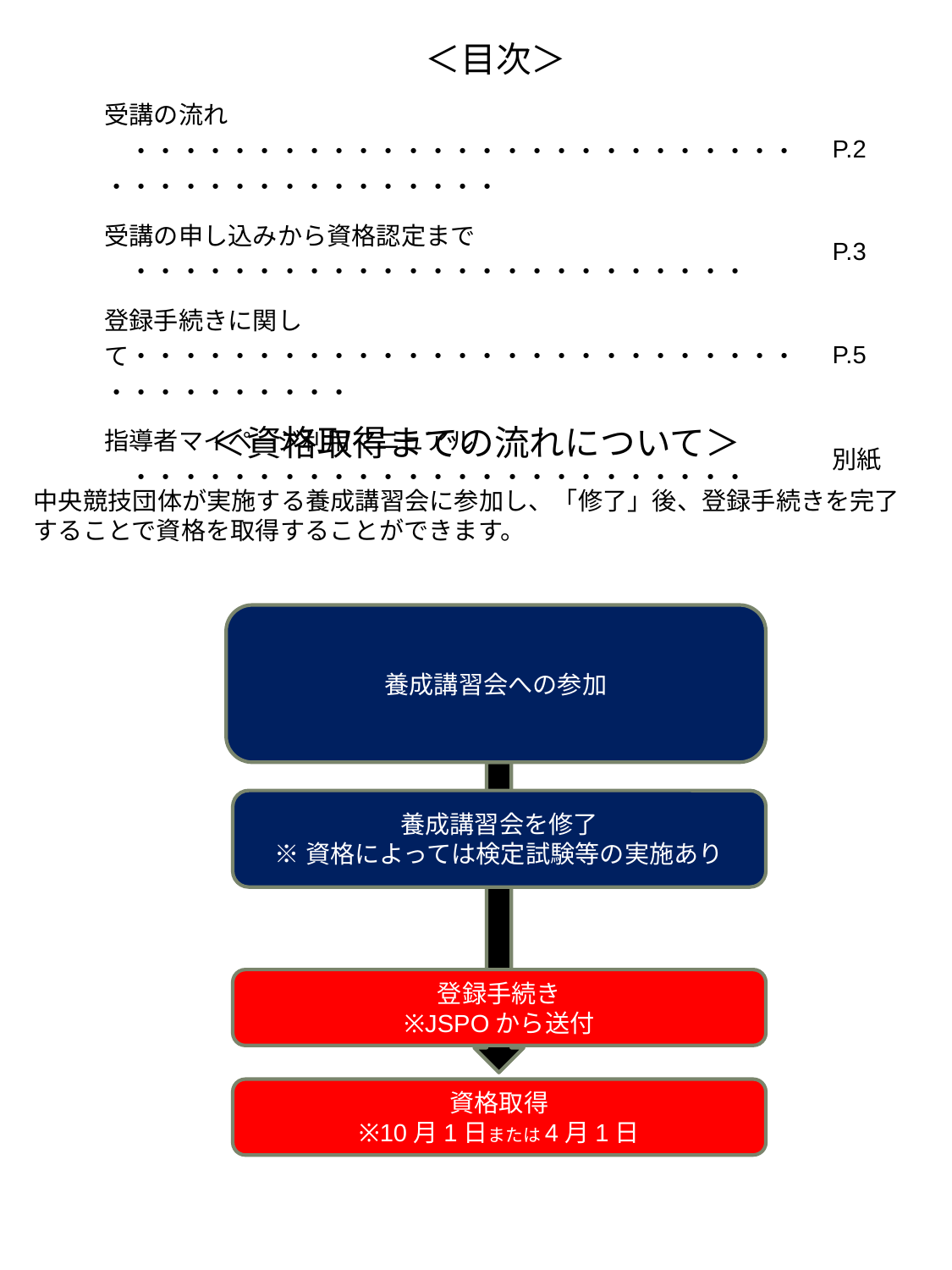

| ＜目次＞ |  |
| --- | --- |
| 受講の流れ　・・・・・・・・・・・・・・・・・・・・・・・・・・・・・・・・・・・・・・・・・・・ | P.2 |
| 受講の申し込みから資格認定まで　・・・・・・・・・・・・・・・・・・・・・・・・・ | P.3 |
| 登録手続きに関して・・・・・・・・・・・・・・・・・・・・・・・・・・・・・・・・・・・・・ | P.5 |
| 指導者マイページ利用マニュアル　・・・・・・・・・・・・・・・・・・・・・・・・・ | 別紙 |
＜資格取得までの流れについて＞

中央競技団体が実施する養成講習会に参加し、「修了」後、登録手続きを完了することで資格を取得することができます。
養成講習会への参加

養成講習会を修了
※資格によっては検定試験等の実施あり
登録手続き
※JSPOから送付
資格取得
※10月1日または4月1日